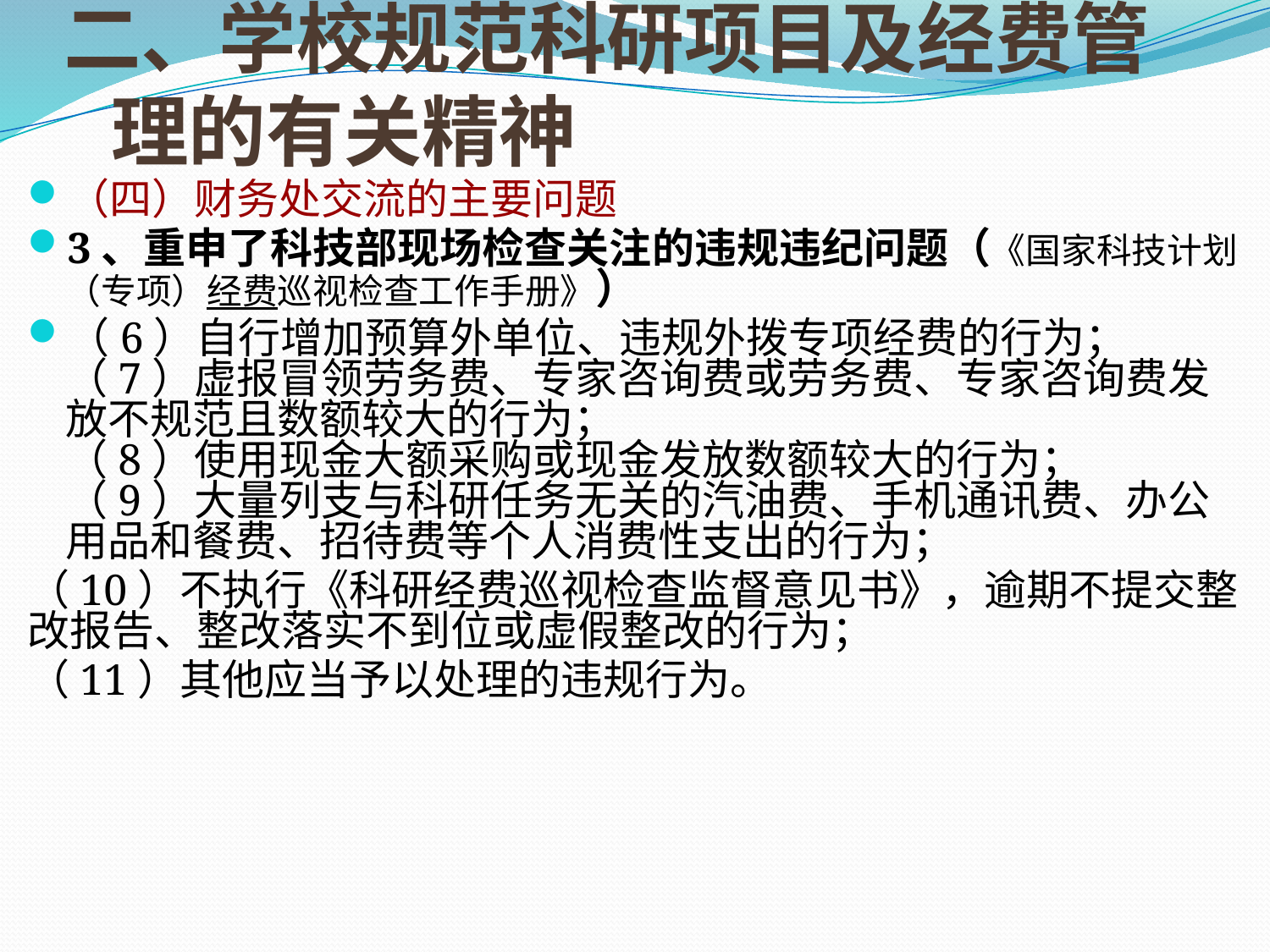

# 二、学校规范科研项目及经费管理的有关精神
（四）财务处交流的主要问题
3、重申了科技部现场检查关注的违规违纪问题（《国家科技计划（专项）经费巡视检查工作手册》）
（6）自行增加预算外单位、违规外拨专项经费的行为；
（7）虚报冒领劳务费、专家咨询费或劳务费、专家咨询费发放不规范且数额较大的行为；
（8）使用现金大额采购或现金发放数额较大的行为；
（9）大量列支与科研任务无关的汽油费、手机通讯费、办公用品和餐费、招待费等个人消费性支出的行为；
（10）不执行《科研经费巡视检查监督意见书》，逾期不提交整改报告、整改落实不到位或虚假整改的行为；
（11）其他应当予以处理的违规行为。